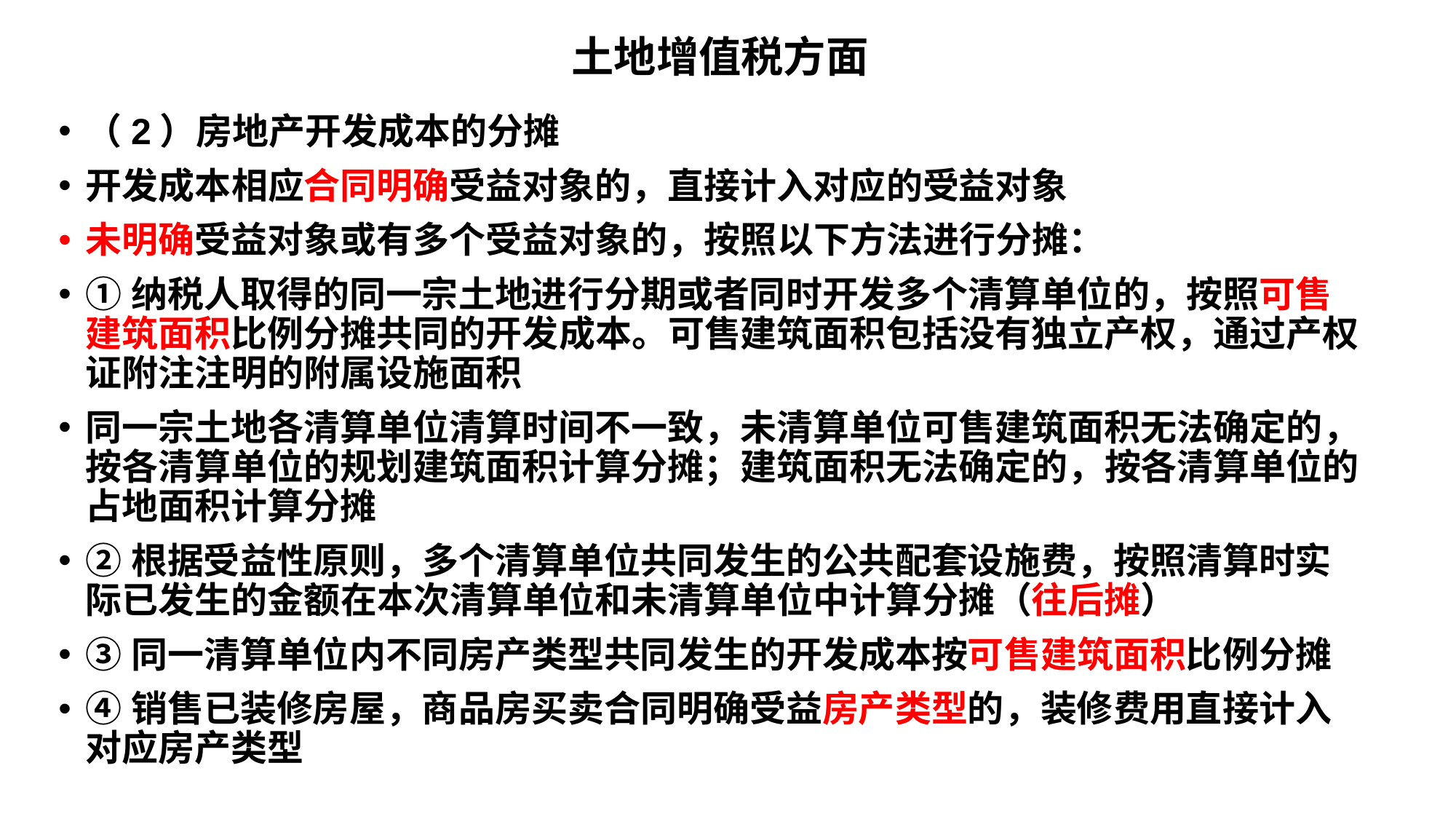

# 土地增值税方面
（2）房地产开发成本的分摊
开发成本相应合同明确受益对象的，直接计入对应的受益对象
未明确受益对象或有多个受益对象的，按照以下方法进行分摊：
①纳税人取得的同一宗土地进行分期或者同时开发多个清算单位的，按照可售建筑面积比例分摊共同的开发成本。可售建筑面积包括没有独立产权，通过产权证附注注明的附属设施面积
同一宗土地各清算单位清算时间不一致，未清算单位可售建筑面积无法确定的，按各清算单位的规划建筑面积计算分摊；建筑面积无法确定的，按各清算单位的占地面积计算分摊
②根据受益性原则，多个清算单位共同发生的公共配套设施费，按照清算时实际已发生的金额在本次清算单位和未清算单位中计算分摊（往后摊）
③同一清算单位内不同房产类型共同发生的开发成本按可售建筑面积比例分摊
④销售已装修房屋，商品房买卖合同明确受益房产类型的，装修费用直接计入对应房产类型